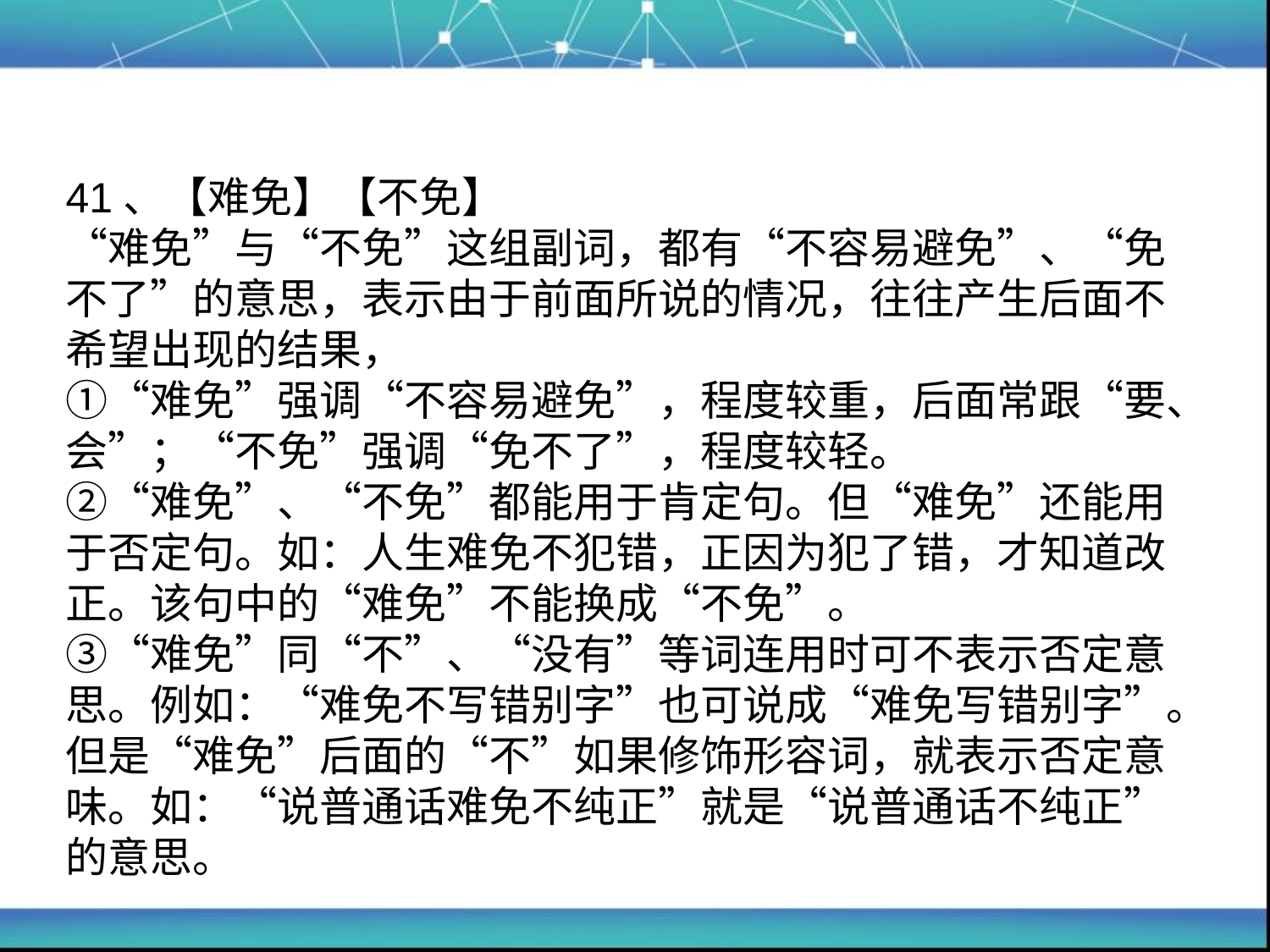

# 41、【难免】【不免】 “难免”与“不免”这组副词，都有“不容易避免”、“免不了”的意思，表示由于前面所说的情况，往往产生后面不希望出现的结果， ①“难免”强调“不容易避免”，程度较重，后面常跟“要、会”；“不免”强调“免不了”，程度较轻。 ②“难免”、“不免”都能用于肯定句。但“难免”还能用于否定句。如：人生难免不犯错，正因为犯了错，才知道改正。该句中的“难免”不能换成“不免”。 ③“难免”同“不”、“没有”等词连用时可不表示否定意思。例如：“难免不写错别字”也可说成“难免写错别字”。但是“难免”后面的“不”如果修饰形容词，就表示否定意味。如：“说普通话难免不纯正”就是“说普通话不纯正”的意思。